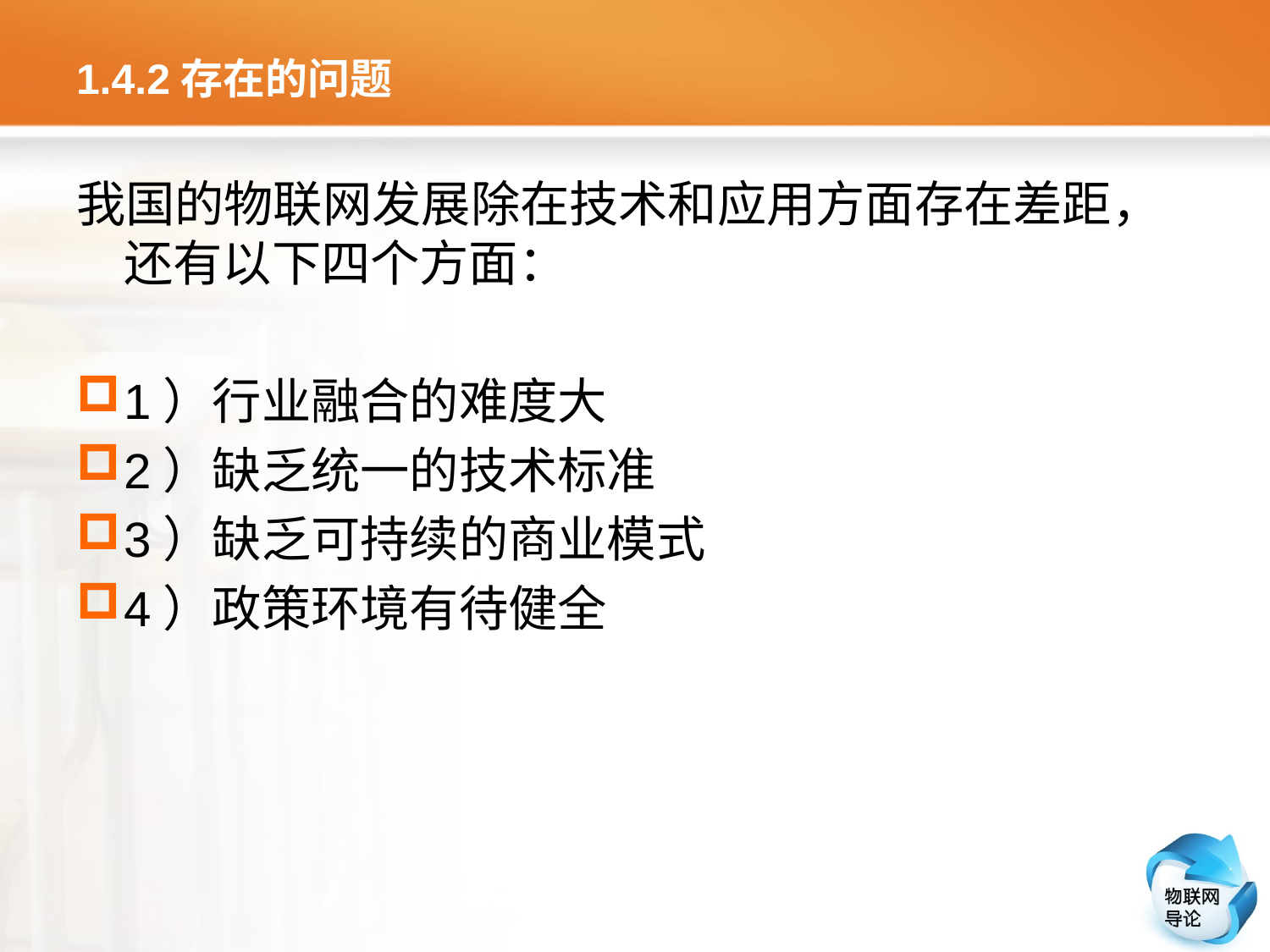

# 1.4.2存在的问题
我国的物联网发展除在技术和应用方面存在差距，还有以下四个方面：

1）行业融合的难度大
2）缺乏统一的技术标准
3）缺乏可持续的商业模式
4）政策环境有待健全